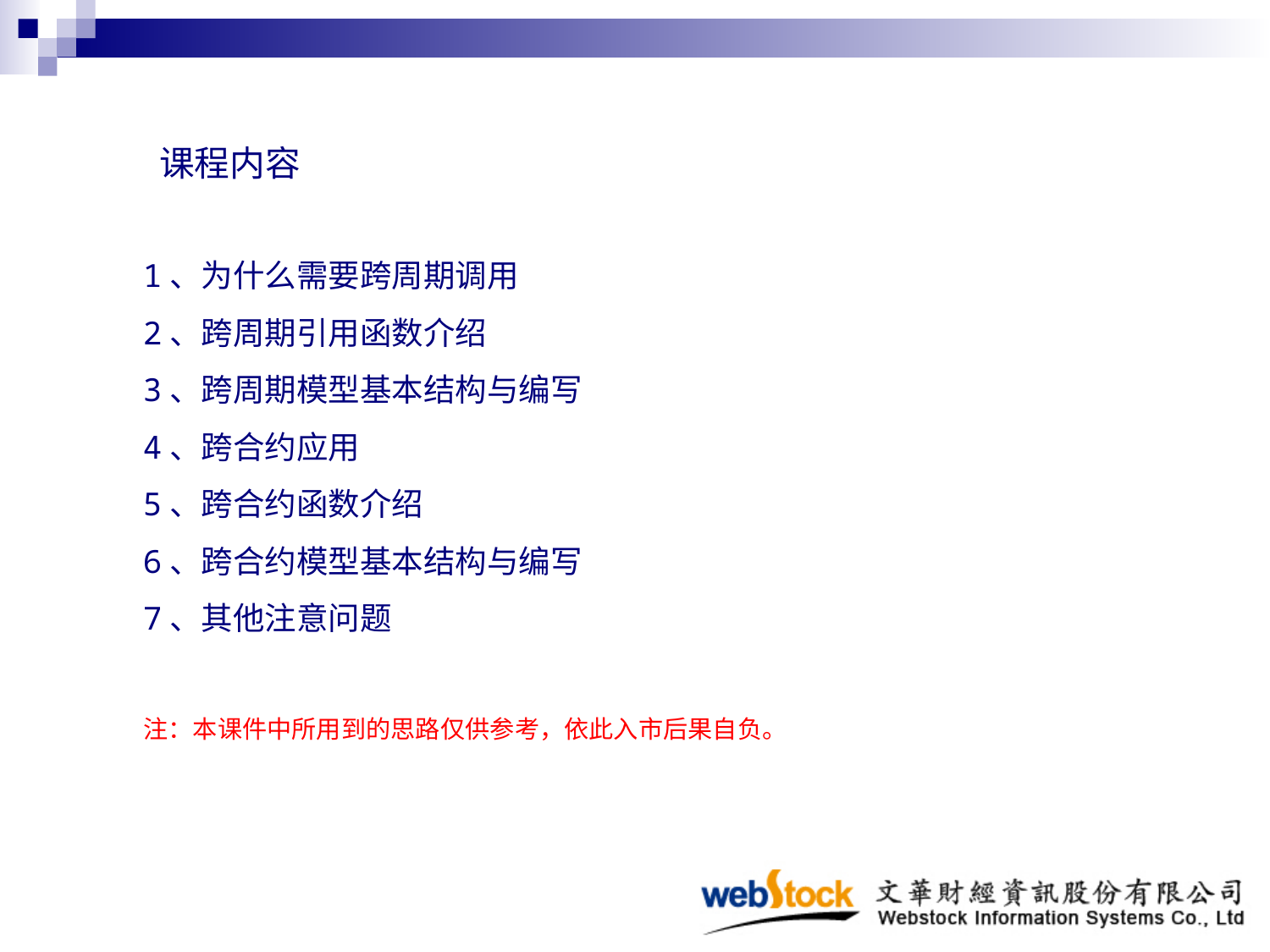

课程内容
1、为什么需要跨周期调用
2、跨周期引用函数介绍
3、跨周期模型基本结构与编写
4、跨合约应用
5、跨合约函数介绍
6、跨合约模型基本结构与编写
7、其他注意问题

 注：本课件中所用到的思路仅供参考，依此入市后果自负。